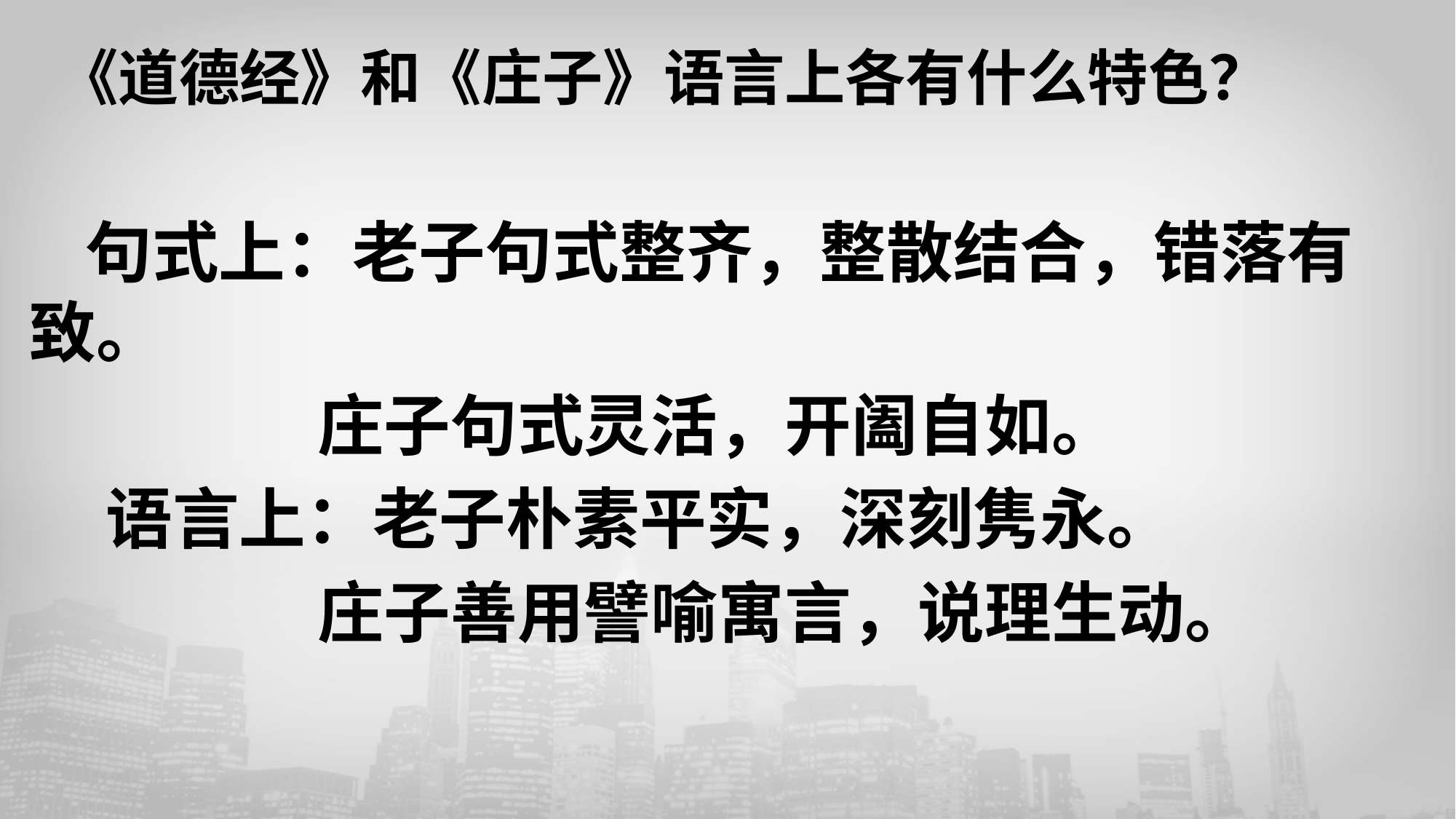

《道德经》和《庄子》语言上各有什么特色？

   句式上：老子句式整齐，整散结合，错落有致。
                  庄子句式灵活，开阖自如。
    语言上：老子朴素平实，深刻隽永。
                  庄子善用譬喻寓言，说理生动。